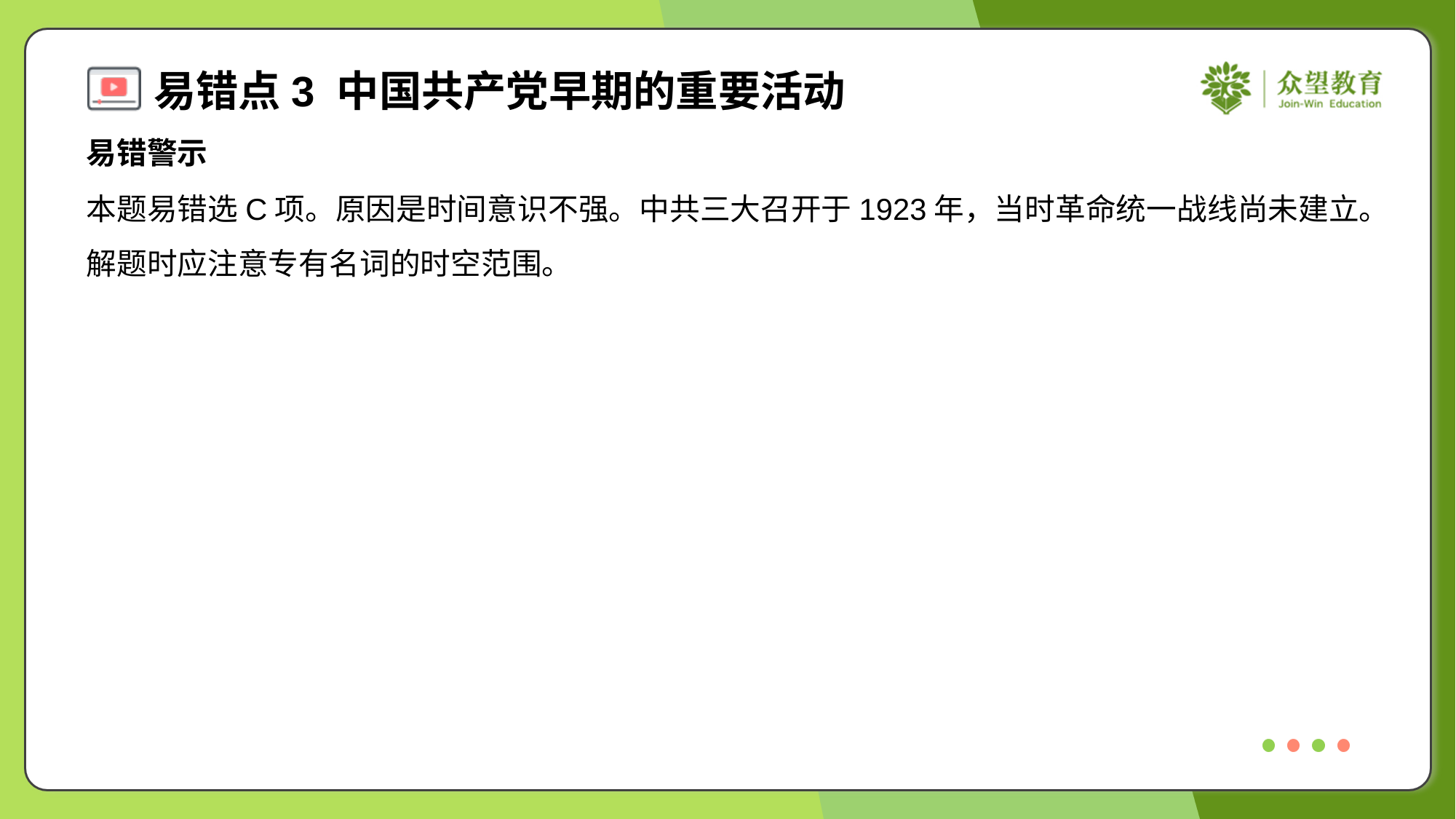

易错警示
本题易错选C项。原因是时间意识不强。中共三大召开于1923年，当时革命统一战线尚未建立。
解题时应注意专有名词的时空范围。